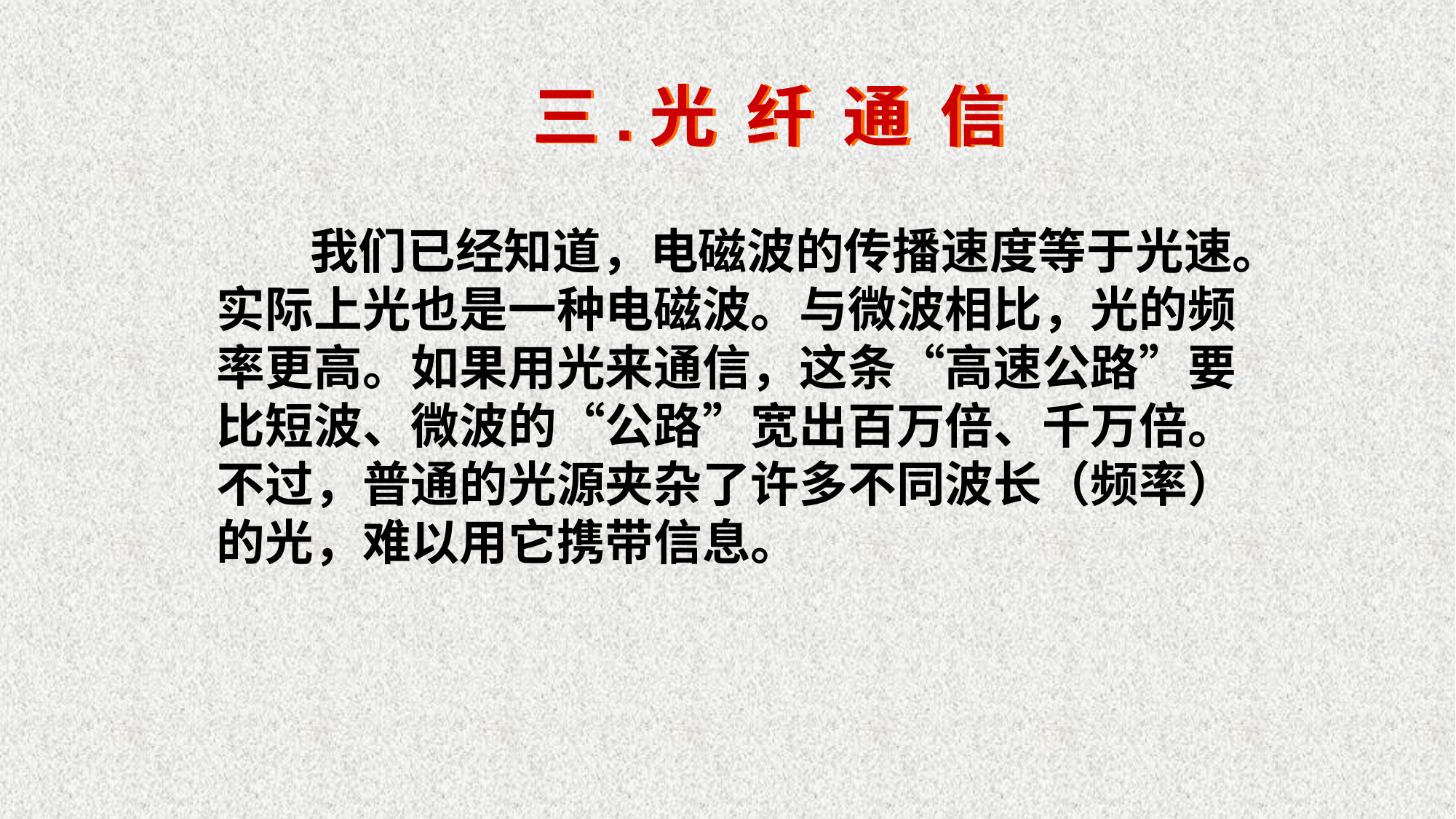

三.光  纤  通  信
# 我们已经知道，电磁波的传播速度等于光速。实际上光也是一种电磁波。与微波相比，光的频率更高。如果用光来通信，这条“高速公路”要比短波、微波的“公路”宽出百万倍、千万倍。不过，普通的光源夹杂了许多不同波长（频率）的光，难以用它携带信息。